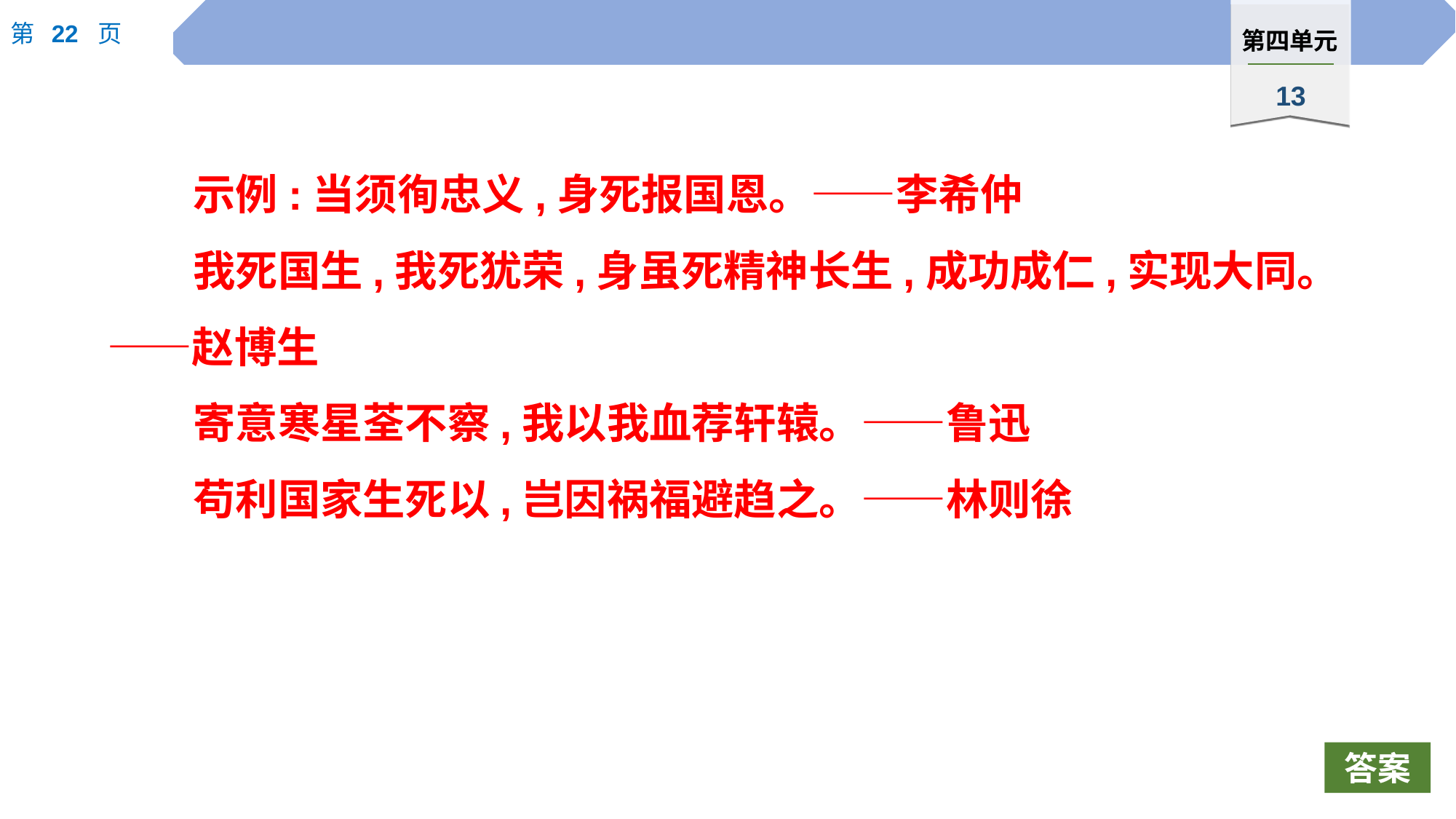

示例:当须徇忠义,身死报国恩。——李希仲
我死国生,我死犹荣,身虽死精神长生,成功成仁,实现大同。——赵博生
寄意寒星荃不察,我以我血荐轩辕。——鲁迅
苟利国家生死以,岂因祸福避趋之。——林则徐
答案